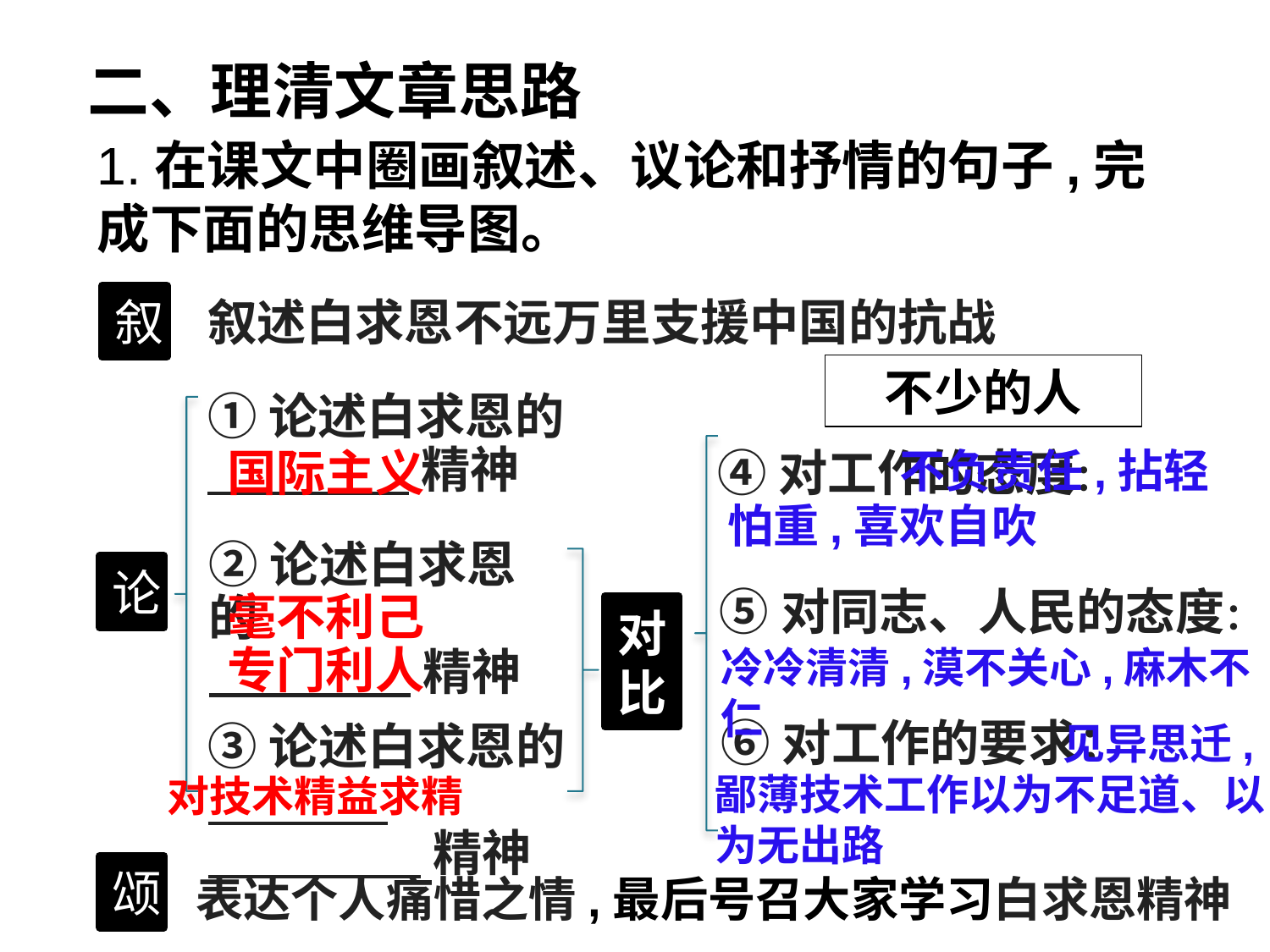

二、理清文章思路
1.在课文中圈画叙述、议论和抒情的句子,完成下面的思维导图。
叙
叙述白求恩不远万里支援中国的抗战
不少的人
①论述白求恩的
                  精神

国际主义

④对工作的态度：
                 不负责任,拈轻怕重,喜欢自吹
②论述白求恩的
                  精神

论
⑤对同志、人民的态度：
毫不利己
专门利人
对比
冷冷清清,漠不关心,麻木不仁
⑥对工作的要求：
                                       见异思迁,鄙薄技术工作以为不足道、以为无出路
③论述白求恩的
                   精神
对技术精益求精
颂
表达个人痛惜之情,最后号召大家学习白求恩精神
8